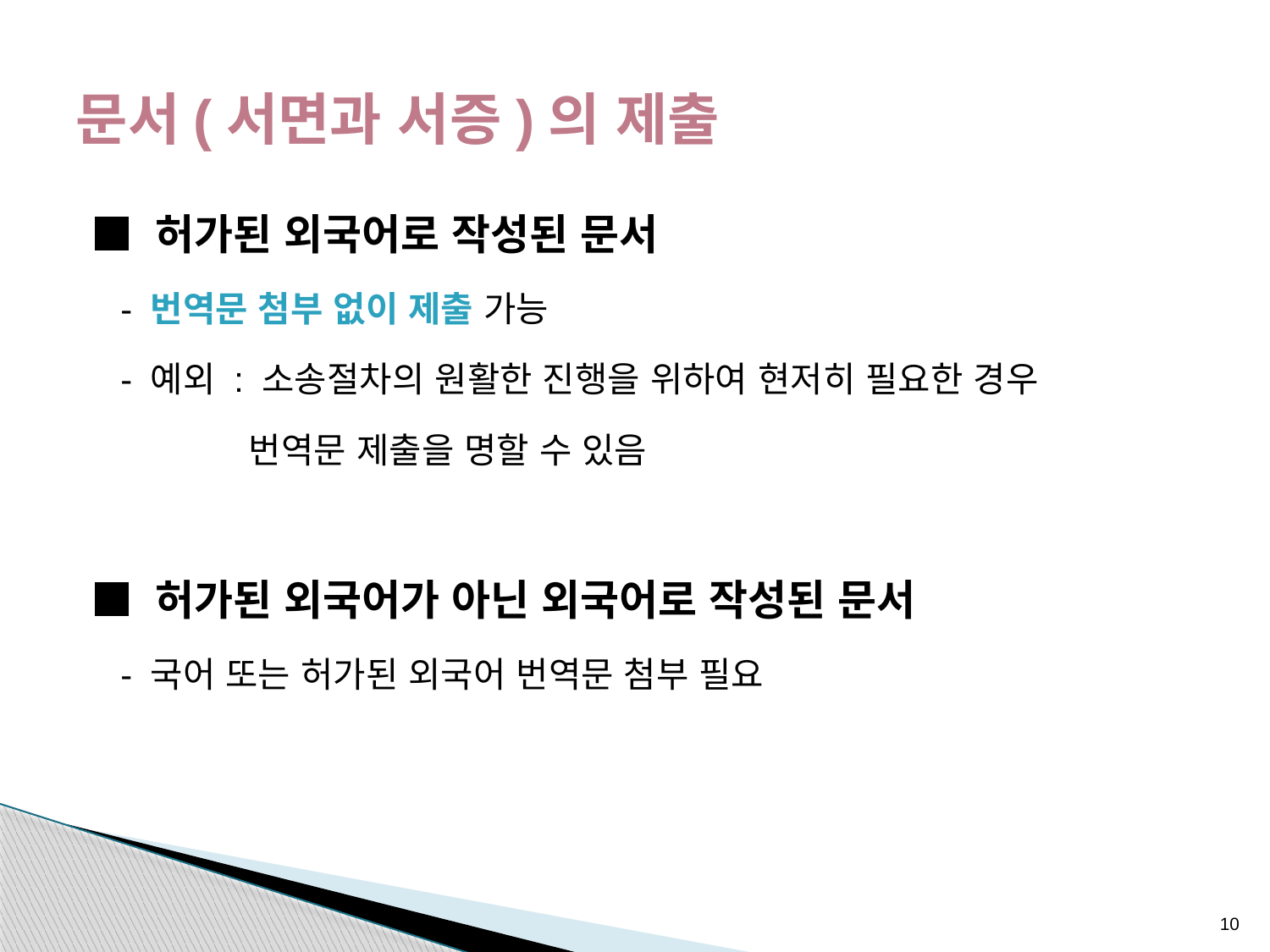

# 문서(서면과 서증)의 제출
■ 허가된 외국어로 작성된 문서
   - 번역문 첨부 없이 제출 가능
   - 예외 : 소송절차의 원활한 진행을 위하여 현저히 필요한 경우
               번역문 제출을 명할 수 있음

■ 허가된 외국어가 아닌 외국어로 작성된 문서
   - 국어 또는 허가된 외국어 번역문 첨부 필요
10